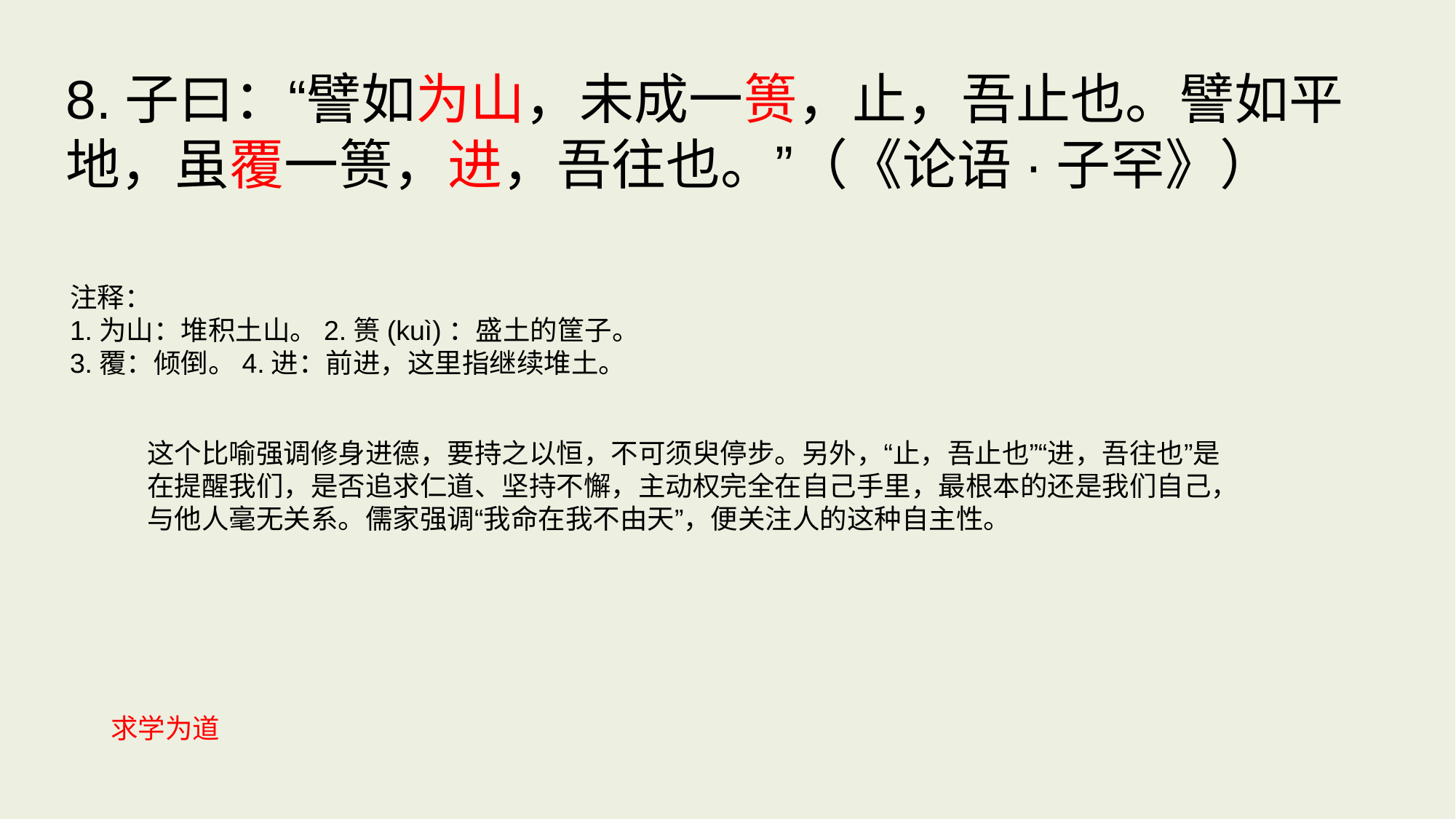

8.子曰：“譬如为山，未成一篑，止，吾止也。譬如平地，虽覆一篑，进，吾往也。”（《论语·子罕》）
注释：
1.为山：堆积土山。2.篑(kuì)：盛土的筐子。
3.覆：倾倒。4.进：前进，这里指继续堆土。
这个比喻强调修身进德，要持之以恒，不可须臾停步。另外，“止，吾止也”“进，吾往也”是在提醒我们，是否追求仁道、坚持不懈，主动权完全在自己手里，最根本的还是我们自己，与他人毫无关系。儒家强调“我命在我不由天”，便关注人的这种自主性。
求学为道